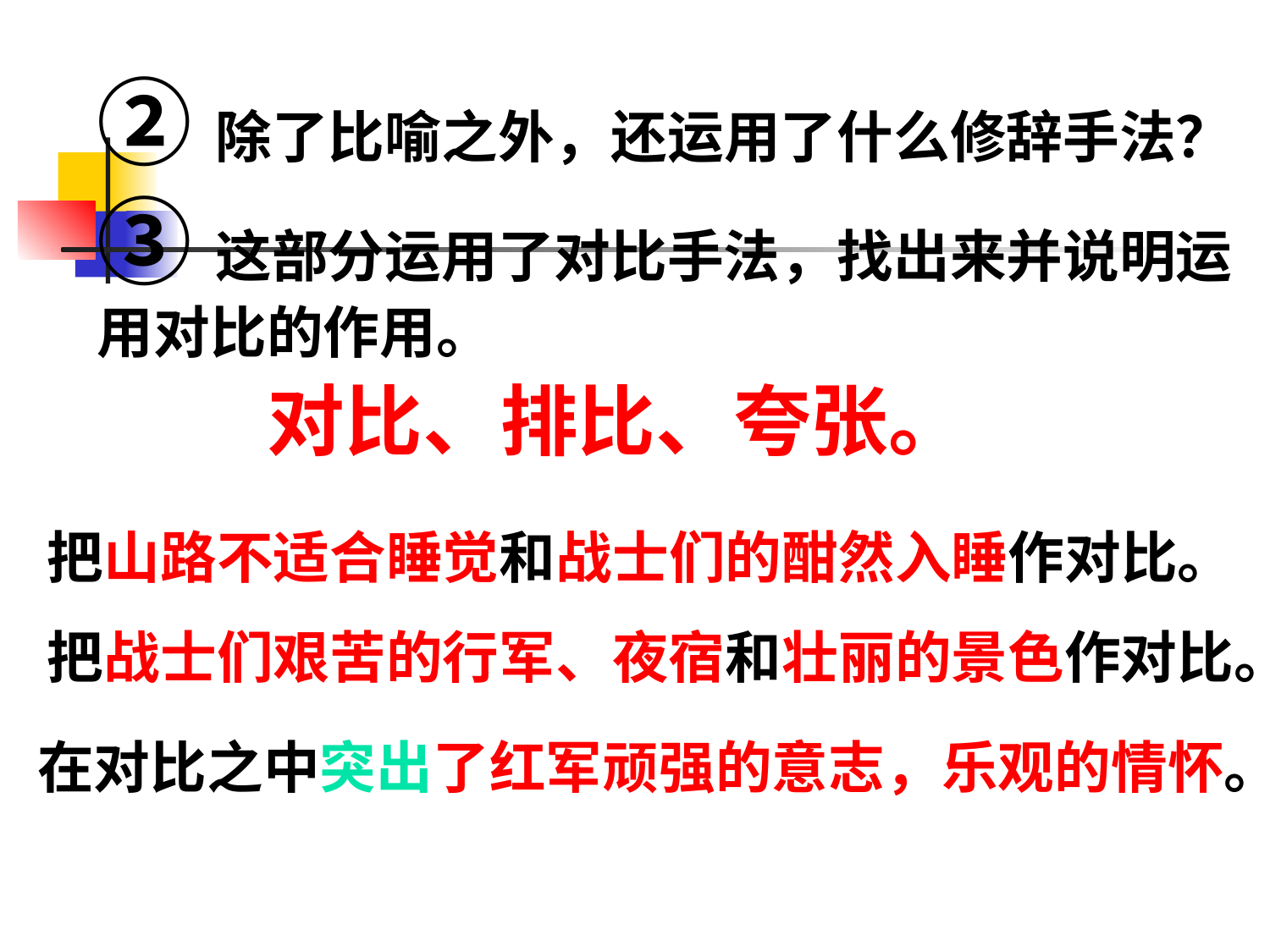

②除了比喻之外，还运用了什么修辞手法？
③这部分运用了对比手法，找出来并说明运用对比的作用。
对比、排比、夸张。
把山路不适合睡觉和战士们的酣然入睡作对比。
把战士们艰苦的行军、夜宿和壮丽的景色作对比。
在对比之中突出了红军顽强的意志，乐观的情怀。